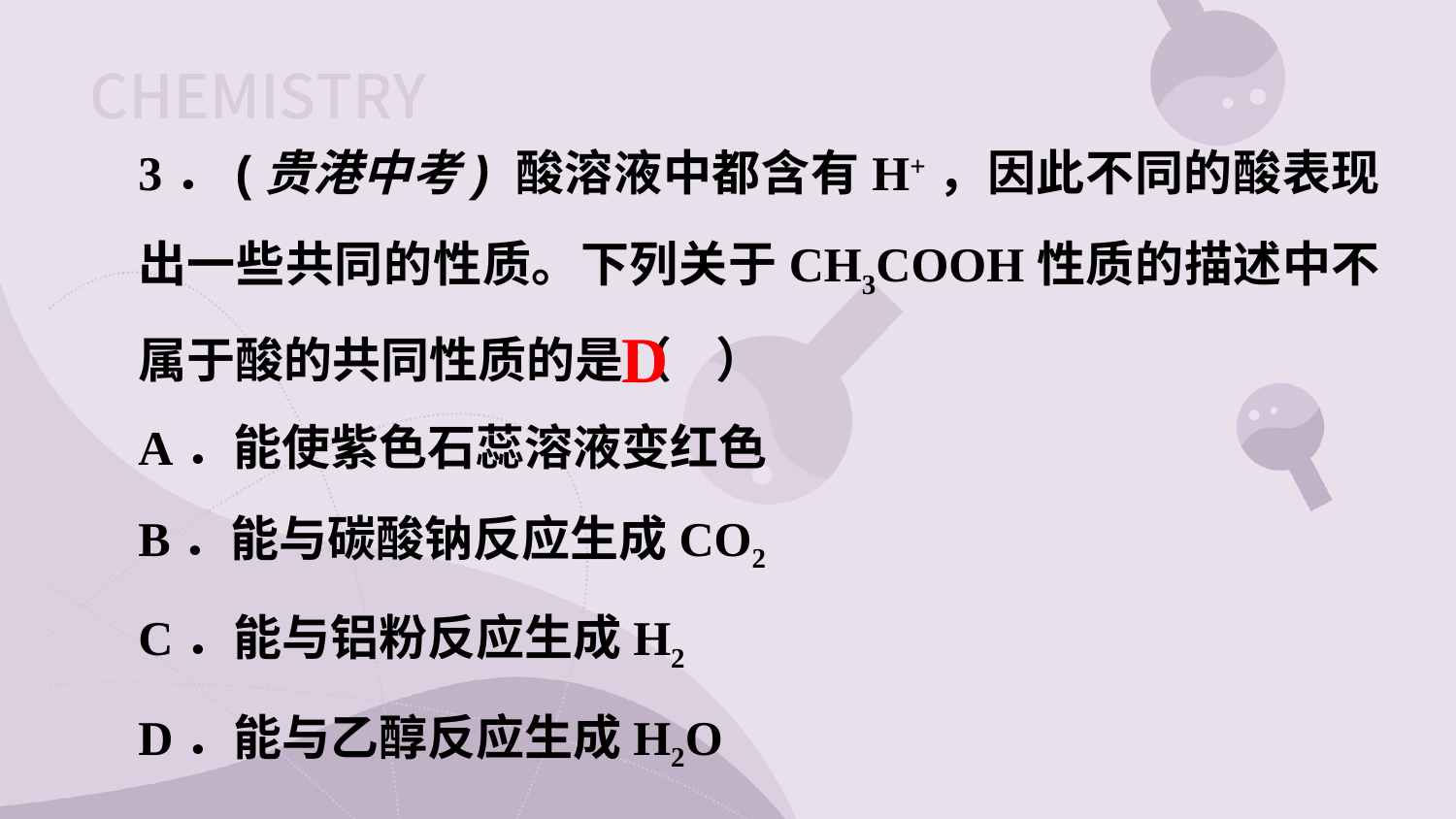

3．(贵港中考) 酸溶液中都含有H+，因此不同的酸表现出一些共同的性质。下列关于CH3COOH性质的描述中不属于酸的共同性质的是（    ）
A．能使紫色石蕊溶液变红色
B．能与碳酸钠反应生成CO2
C．能与铝粉反应生成H2
D．能与乙醇反应生成H2O
D